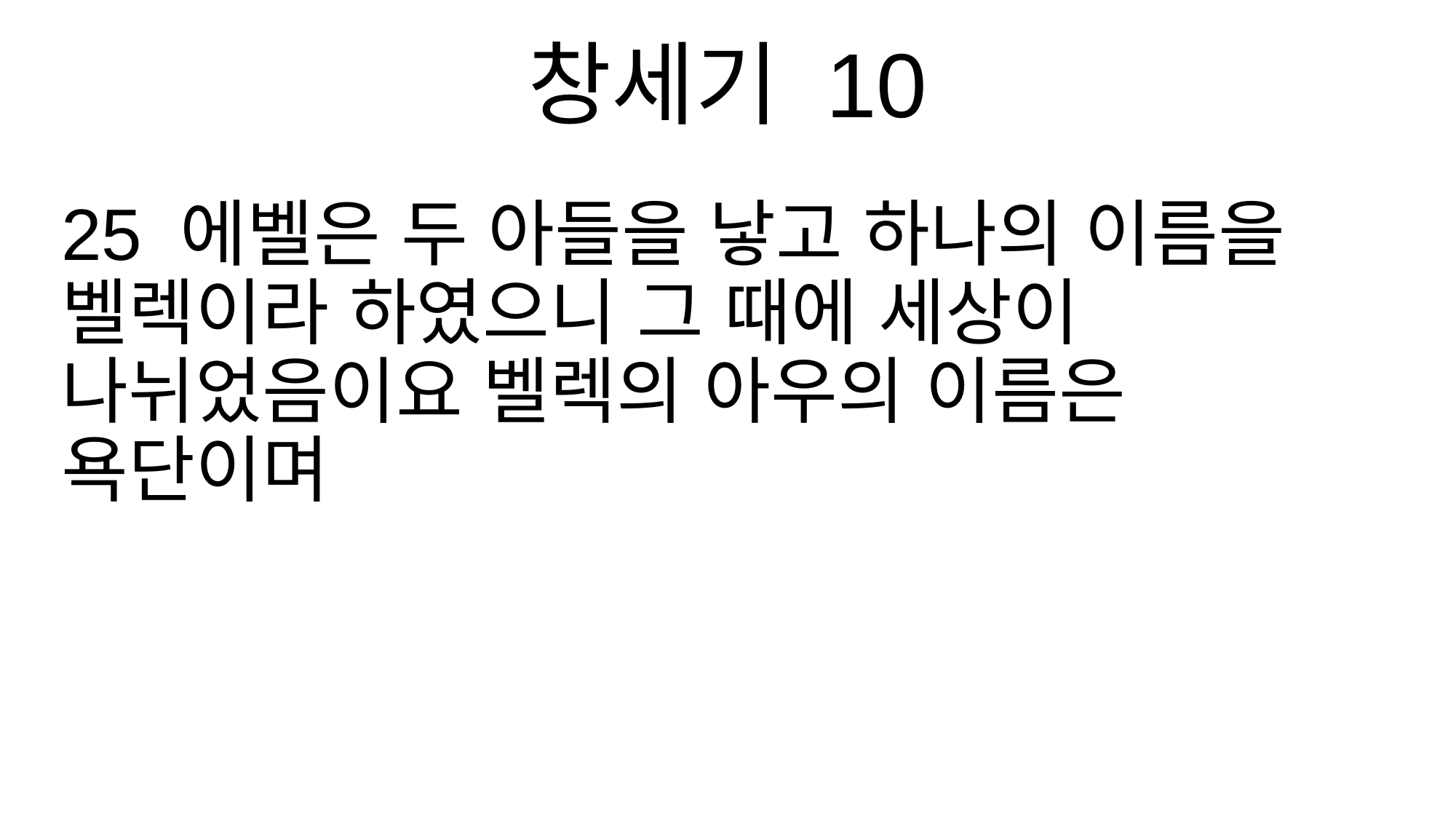

창세기 10
25 에벨은 두 아들을 낳고 하나의 이름을 벨렉이라 하였으니 그 때에 세상이 나뉘었음이요 벨렉의 아우의 이름은 욕단이며